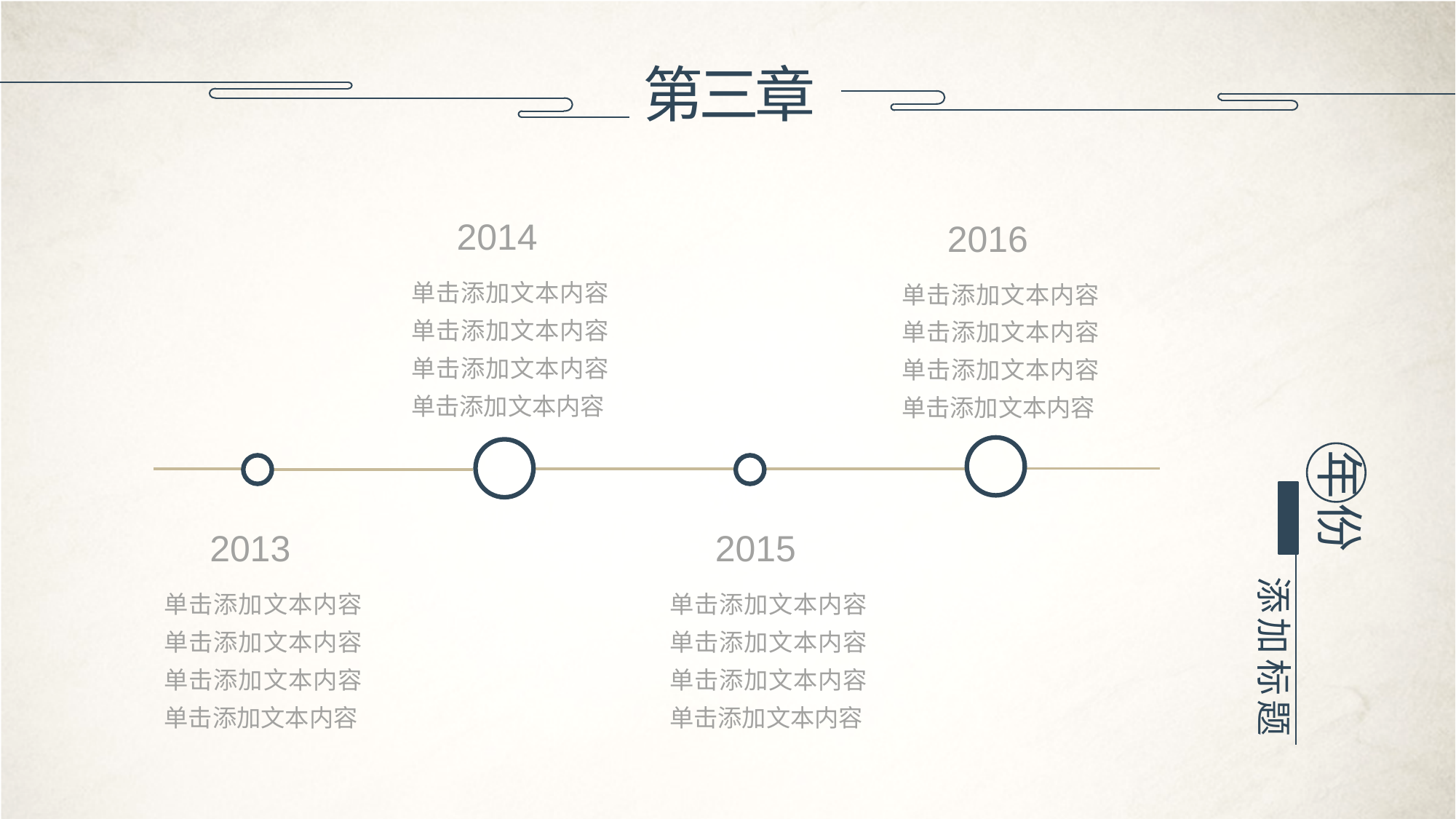

第三章

2014
2016
单击添加文本内容单击添加文本内容单击添加文本内容单击添加文本内容
单击添加文本内容单击添加文本内容单击添加文本内容单击添加文本内容

年份

2013
2015
添加标题
单击添加文本内容单击添加文本内容单击添加文本内容单击添加文本内容
单击添加文本内容单击添加文本内容单击添加文本内容单击添加文本内容